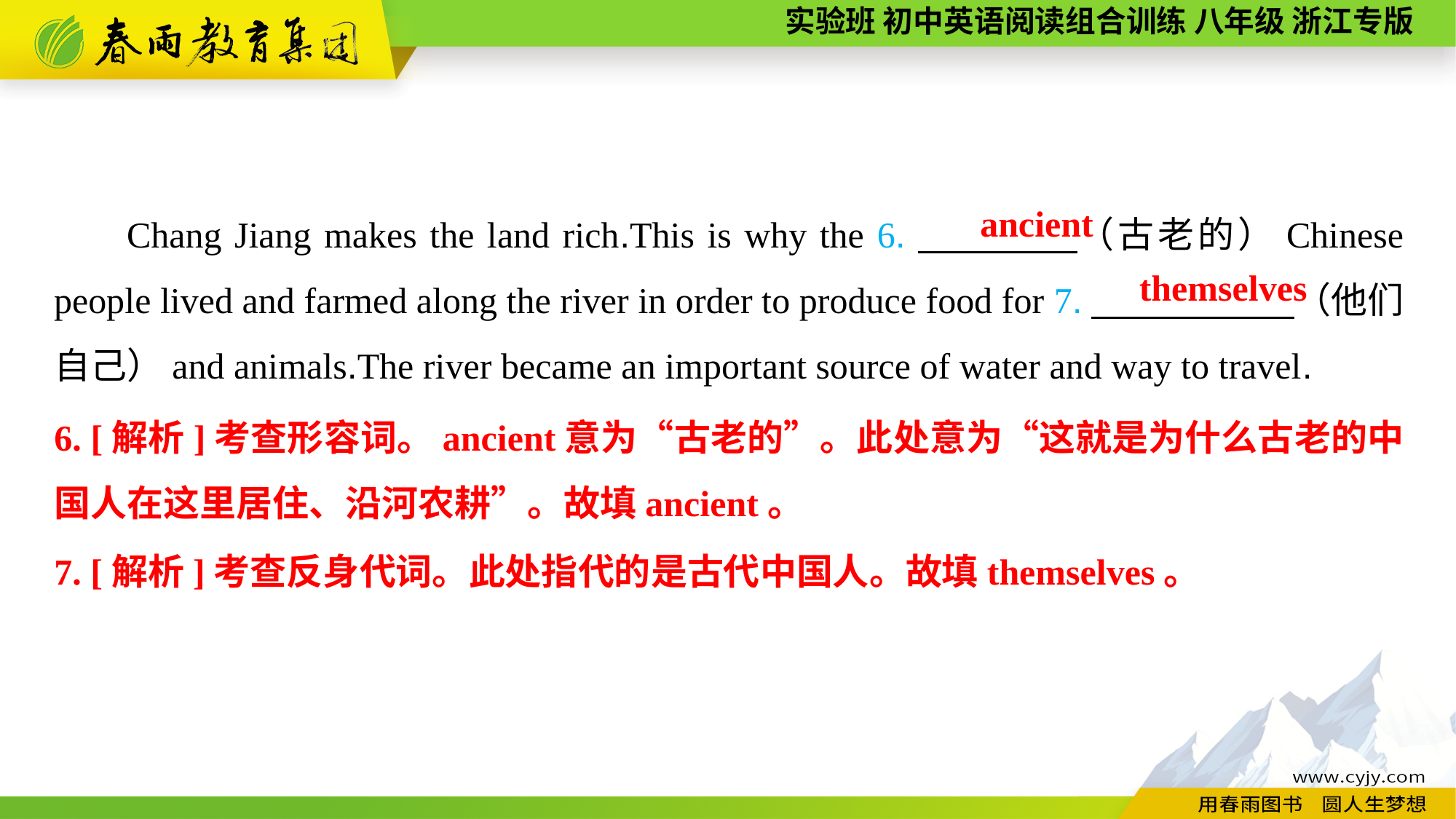

Chang Jiang makes the land rich.This is why the 6.　　　　（古老的）Chinese people lived and farmed along the river in order to produce food for 7.　　       　　（他们自己）and animals.The river became an important source of water and way to travel.
ancient
themselves
6. [解析]考查形容词。ancient意为“古老的”。此处意为“这就是为什么古老的中国人在这里居住、沿河农耕”。故填ancient。
7. [解析]考查反身代词。此处指代的是古代中国人。故填themselves。